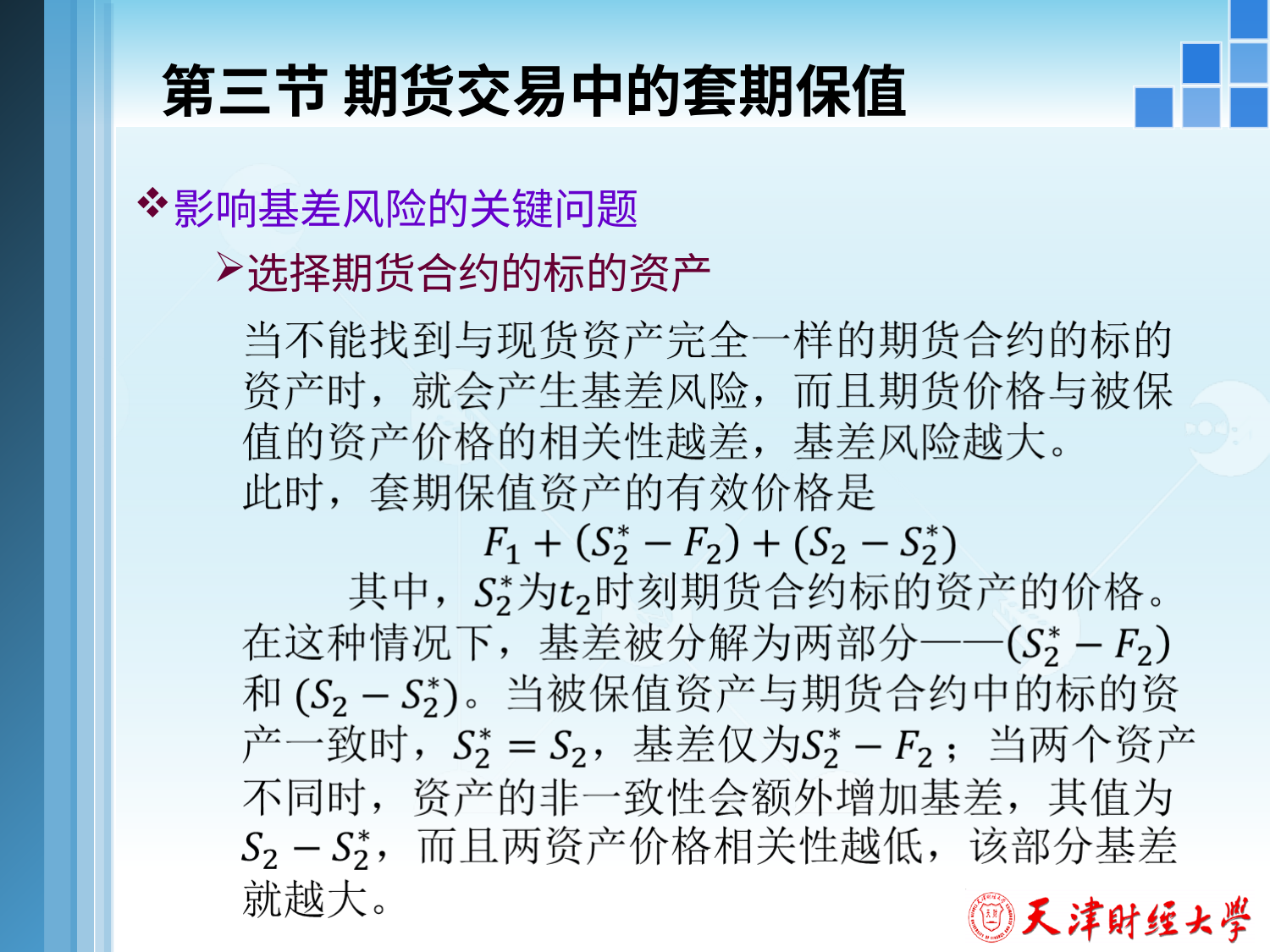

# 第三节 期货交易中的套期保值
影响基差风险的关键问题
选择期货合约的标的资产